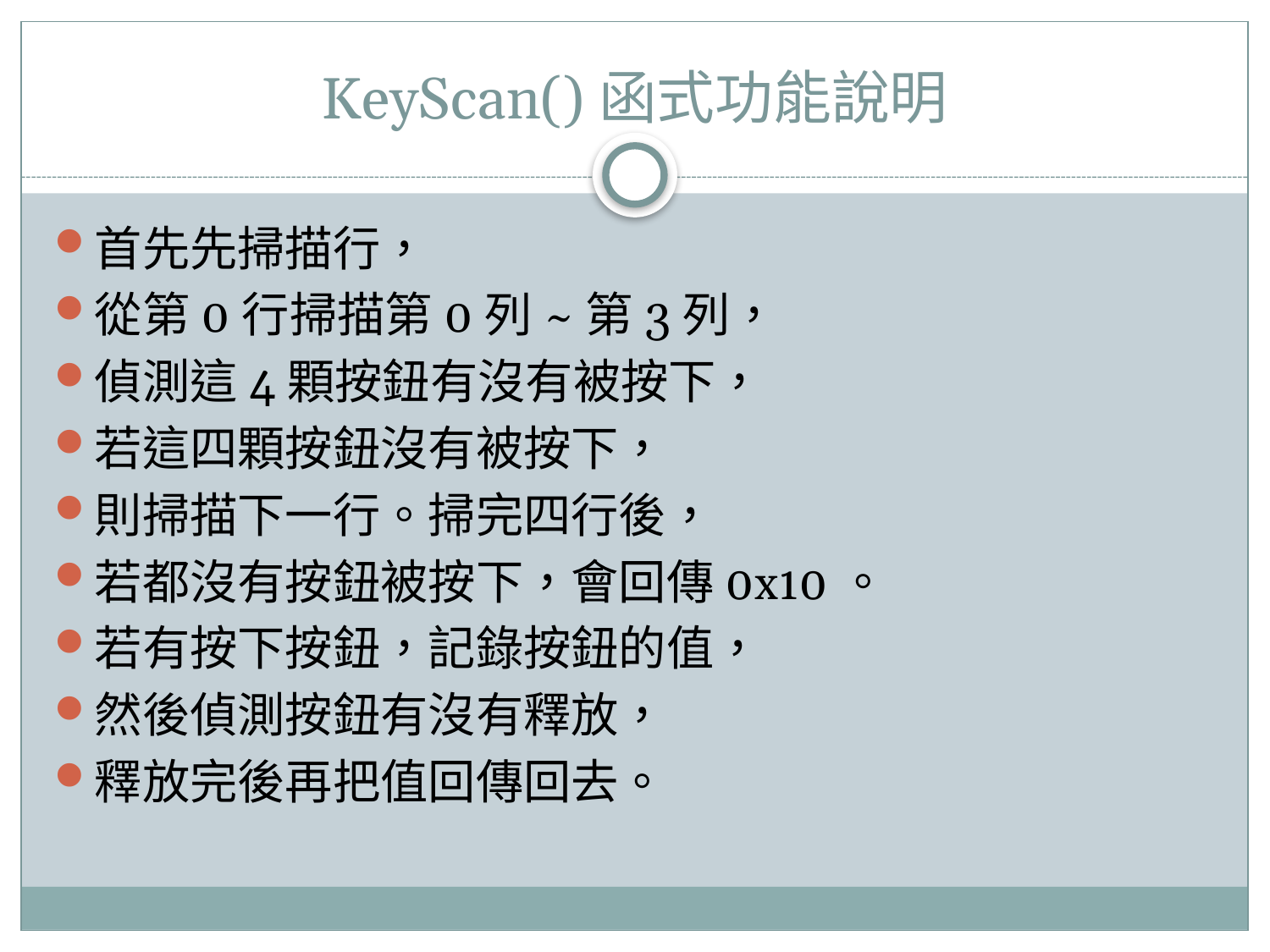

# KeyScan()函式功能說明
首先先掃描行，
從第0行掃描第0列~第3列，
偵測這4顆按鈕有沒有被按下，
若這四顆按鈕沒有被按下，
則掃描下一行。掃完四行後，
若都沒有按鈕被按下，會回傳0x10。
若有按下按鈕，記錄按鈕的值，
然後偵測按鈕有沒有釋放，
釋放完後再把值回傳回去。